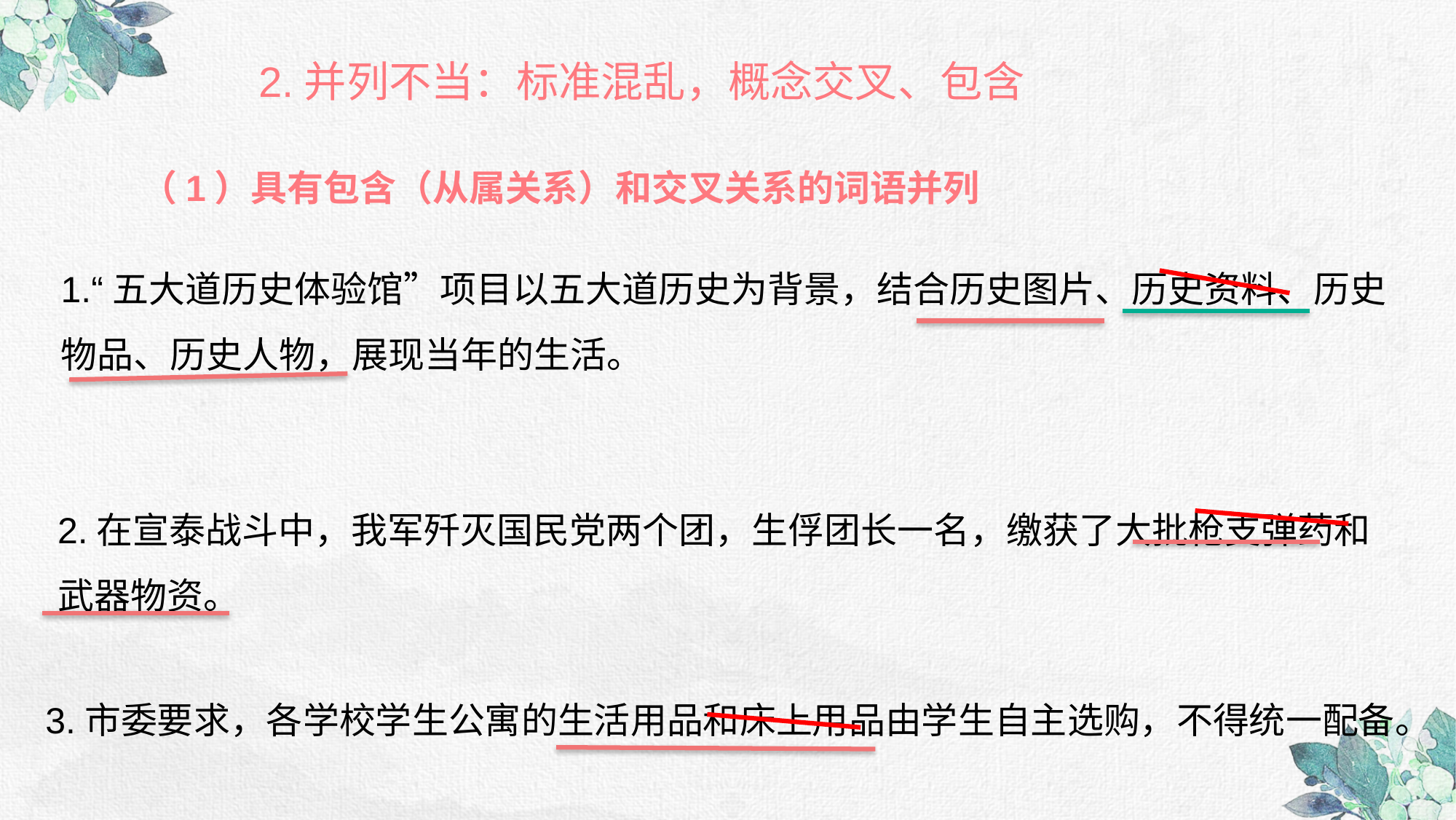

2.并列不当：标准混乱，概念交叉、包含
（1）具有包含（从属关系）和交叉关系的词语并列
1.“五大道历史体验馆”项目以五大道历史为背景，结合历史图片、历史资料、历史物品、历史人物，展现当年的生活。

2.在宣泰战斗中，我军歼灭国民党两个团，生俘团长一名，缴获了大批枪支弹药和武器物资。

3.市委要求，各学校学生公寓的生活用品和床上用品由学生自主选购，不得统一配备。